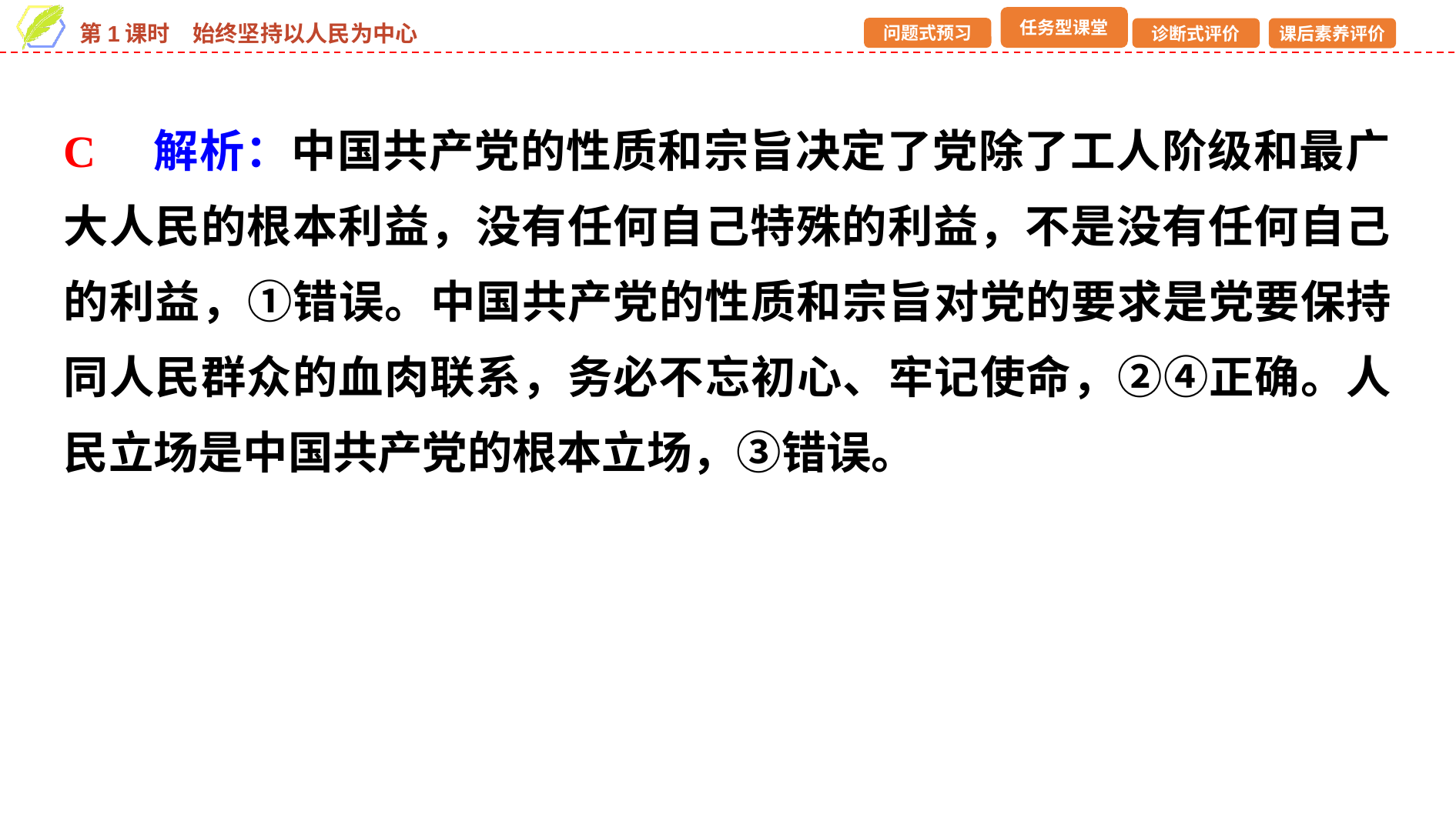

C　解析：中国共产党的性质和宗旨决定了党除了工人阶级和最广大人民的根本利益，没有任何自己特殊的利益，不是没有任何自己的利益，①错误。中国共产党的性质和宗旨对党的要求是党要保持同人民群众的血肉联系，务必不忘初心、牢记使命，②④正确。人民立场是中国共产党的根本立场，③错误。